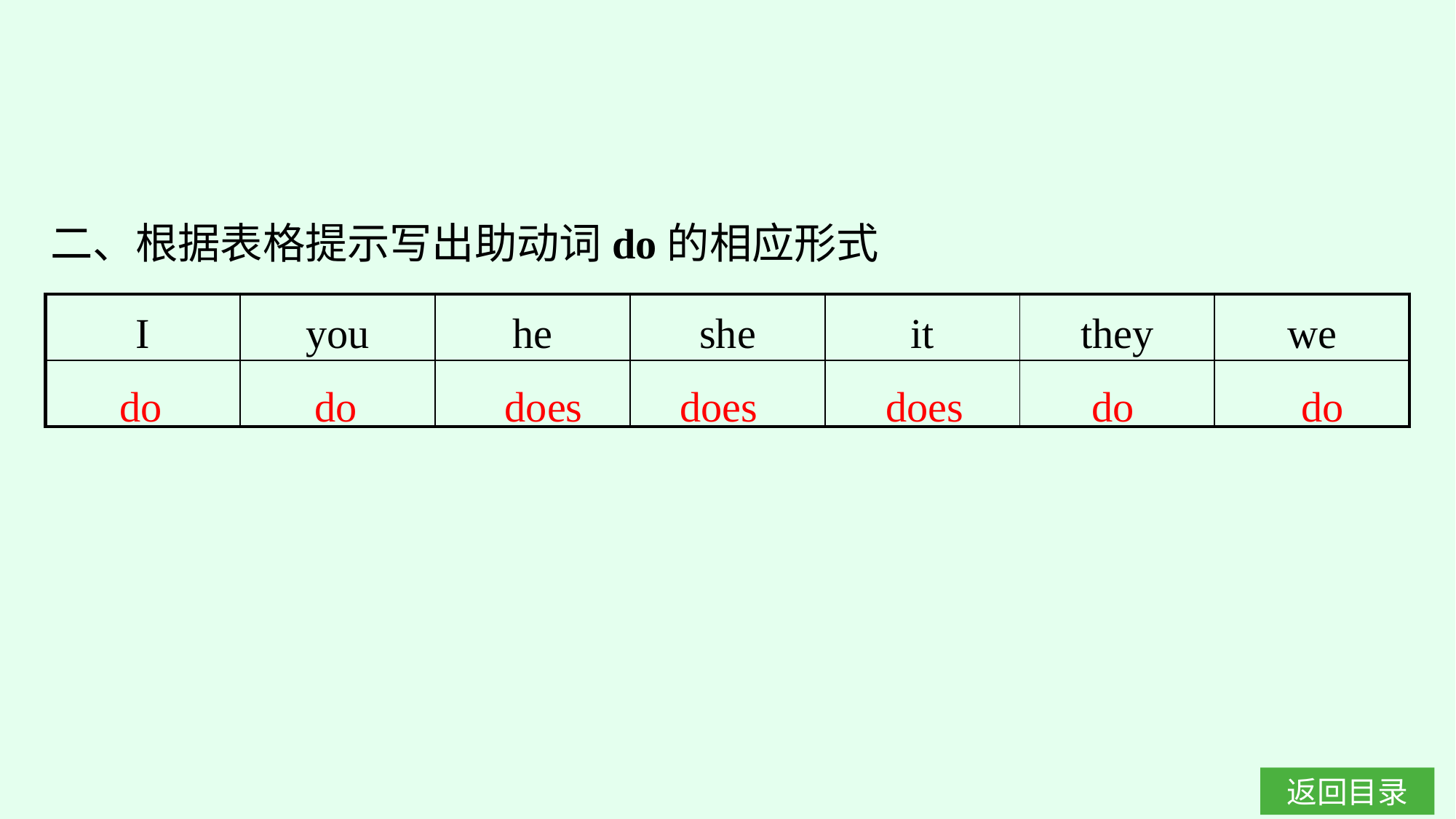

二、根据表格提示写出助动词do的相应形式
| I | you | he | she | it | they | we |
| --- | --- | --- | --- | --- | --- | --- |
|  |  |  |  |  |  |  |
do
do
does
does
does
do
do